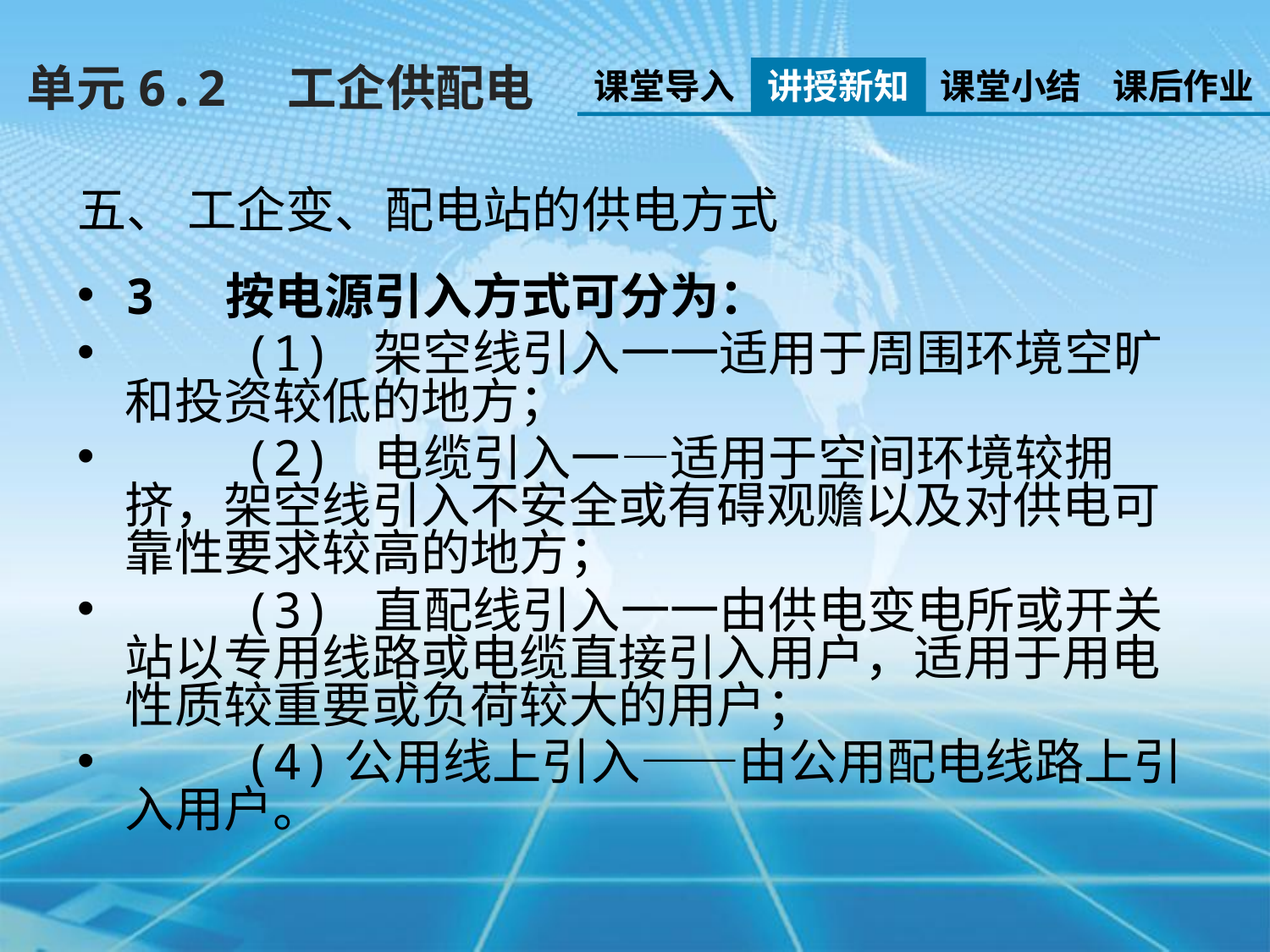

单元6.2　工企供配电
课堂导入
讲授新知
课堂小结
课后作业
五、 工企变、配电站的供电方式
3  按电源引入方式可分为：
    (1) 架空线引入一一适用于周围环境空旷和投资较低的地方；
    (2) 电缆引入一—适用于空间环境较拥挤，架空线引入不安全或有碍观赡以及对供电可靠性要求较高的地方；
    (3) 直配线引入一一由供电变电所或开关站以专用线路或电缆直接引入用户，适用于用电性质较重要或负荷较大的用户；
    (4)公用线上引入——由公用配电线路上引入用户。